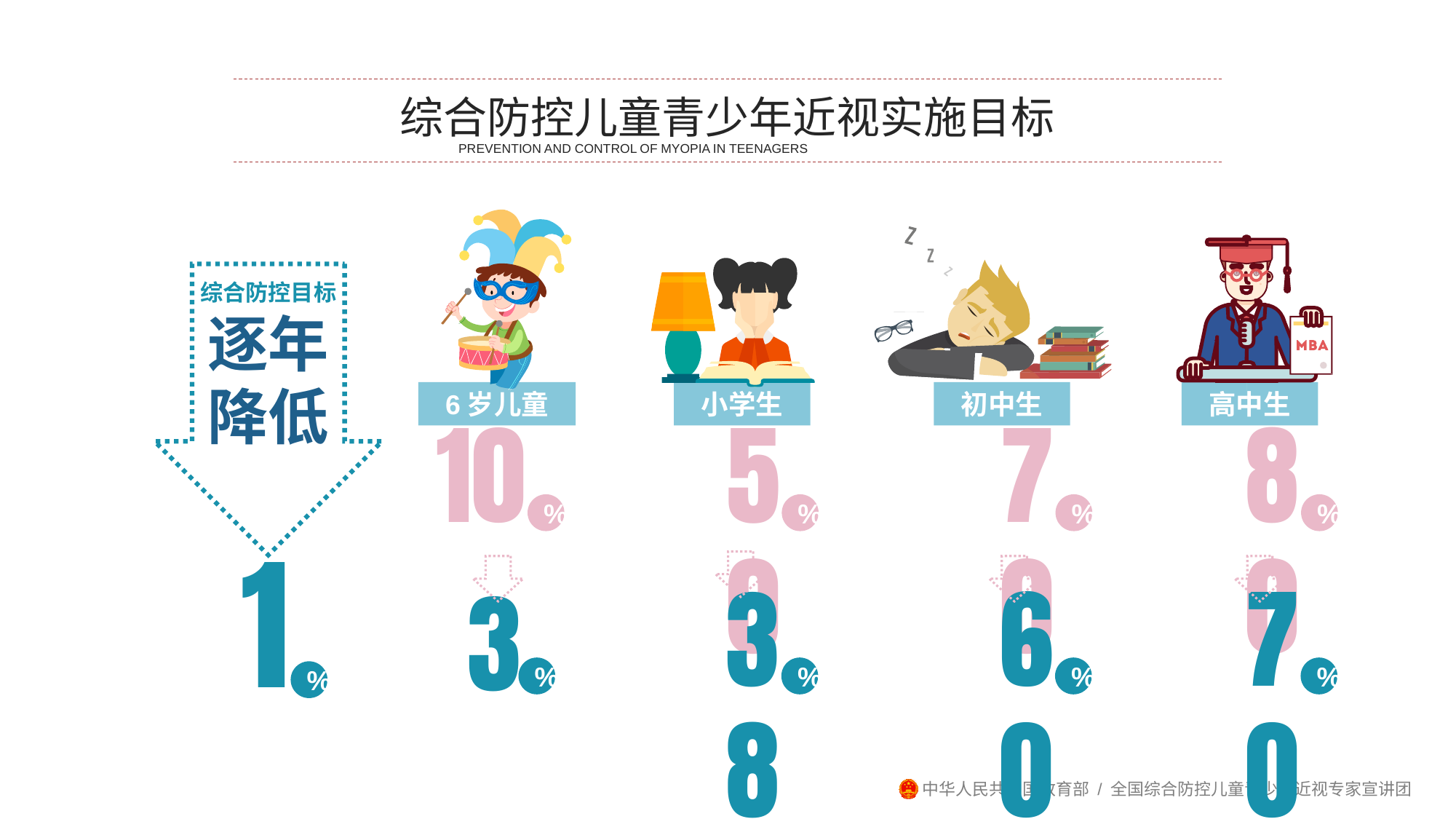

综合防控儿童青少年近视实施目标
PREVENTION AND CONTROL OF MYOPIA IN TEENAGERS

6岁儿童

初中生

高中生

小学生
综合防控目标

逐年降低
10
50
70
80
%
%
%
%
1
%

38
60
70
3
%
%
%
%